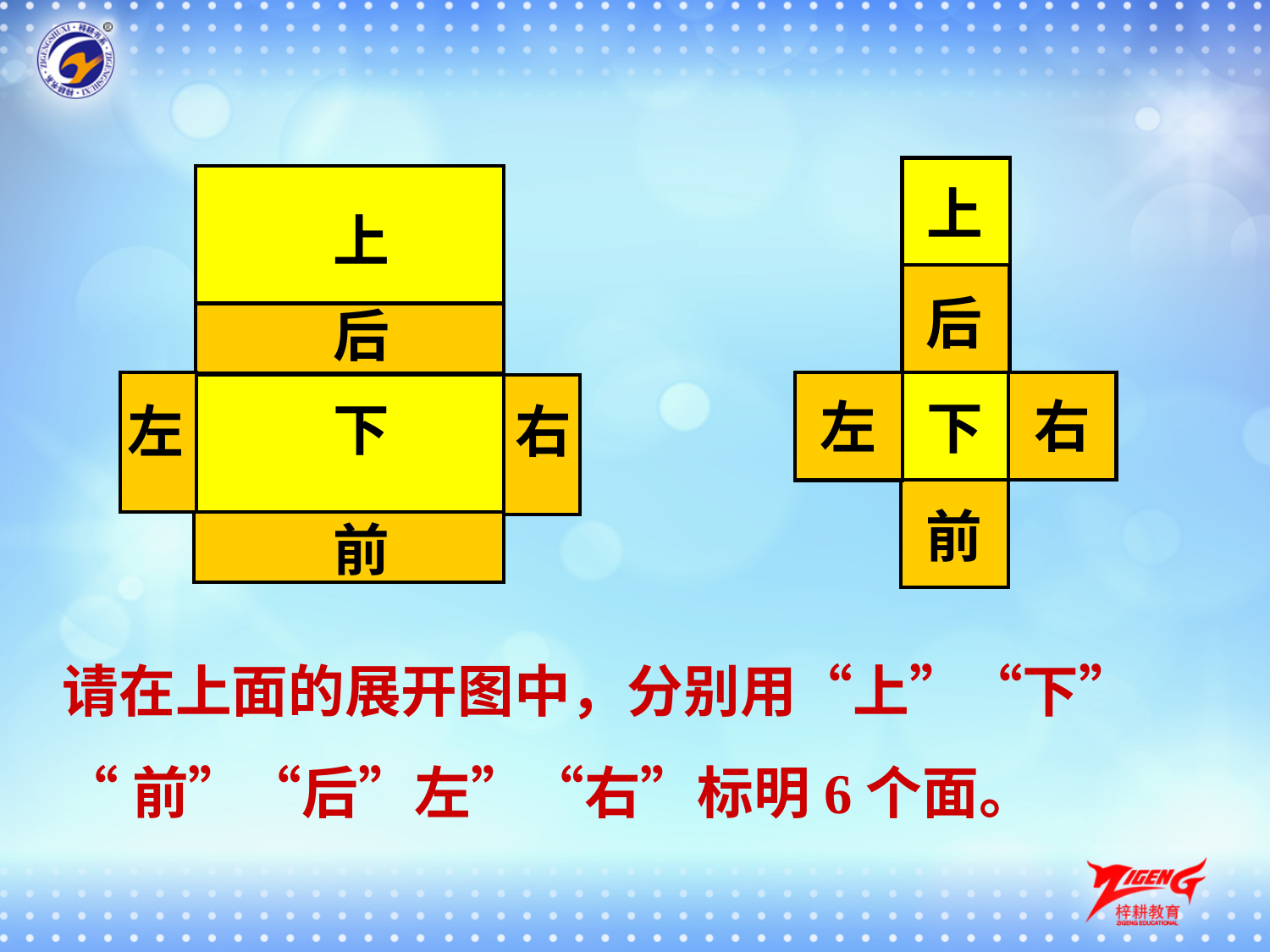

上
上
后
后
右
左
下
下
左
右
前
前
请在上面的展开图中，分别用“上”“下”
“前”“后”左”“右”标明6个面。